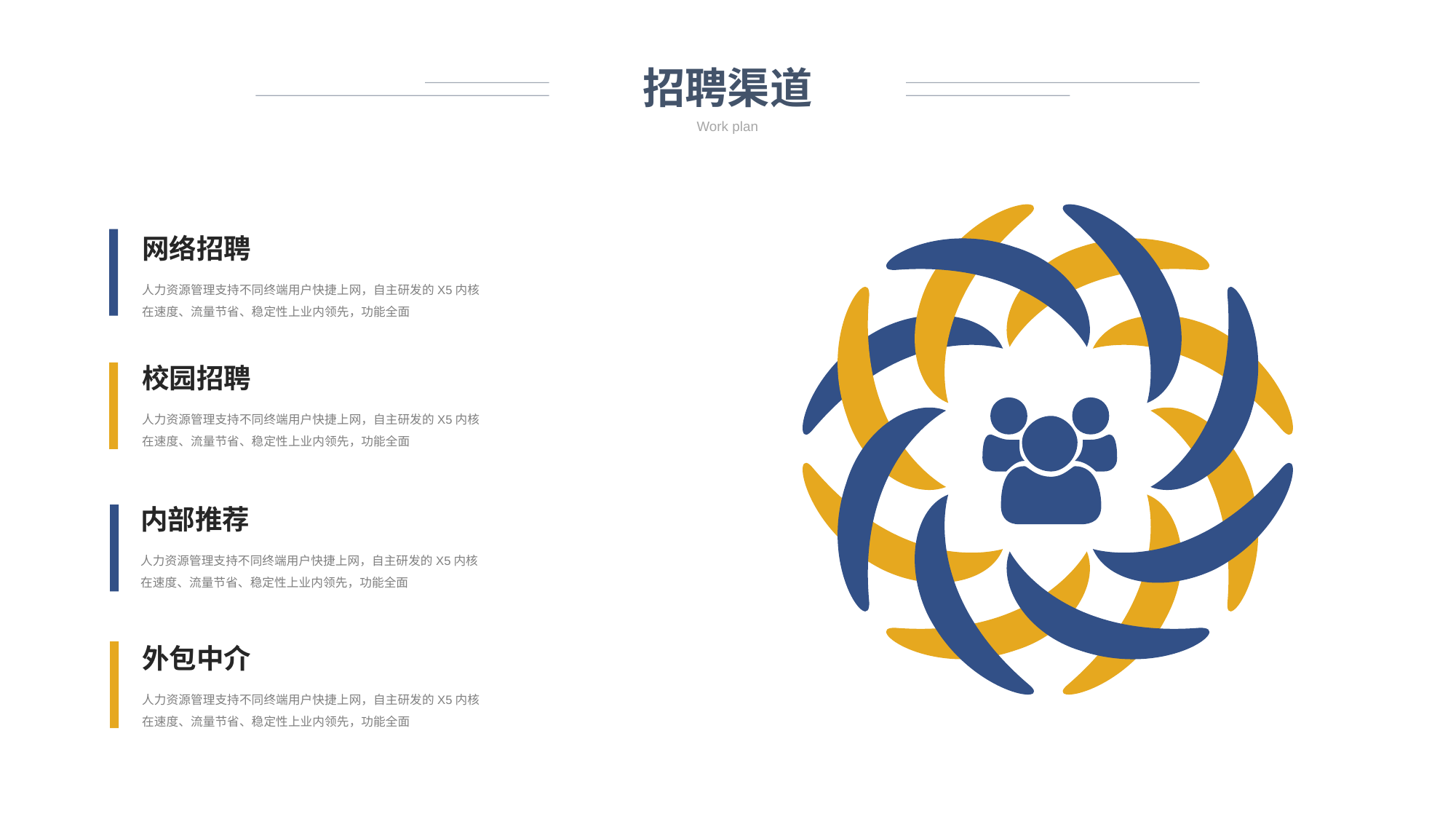

招聘渠道
Work plan

网络招聘

人力资源管理支持不同终端用户快捷上网，自主研发的X5内核在速度、流量节省、稳定性上业内领先，功能全面

校园招聘

人力资源管理支持不同终端用户快捷上网，自主研发的X5内核在速度、流量节省、稳定性上业内领先，功能全面

内部推荐

人力资源管理支持不同终端用户快捷上网，自主研发的X5内核在速度、流量节省、稳定性上业内领先，功能全面

外包中介

人力资源管理支持不同终端用户快捷上网，自主研发的X5内核在速度、流量节省、稳定性上业内领先，功能全面